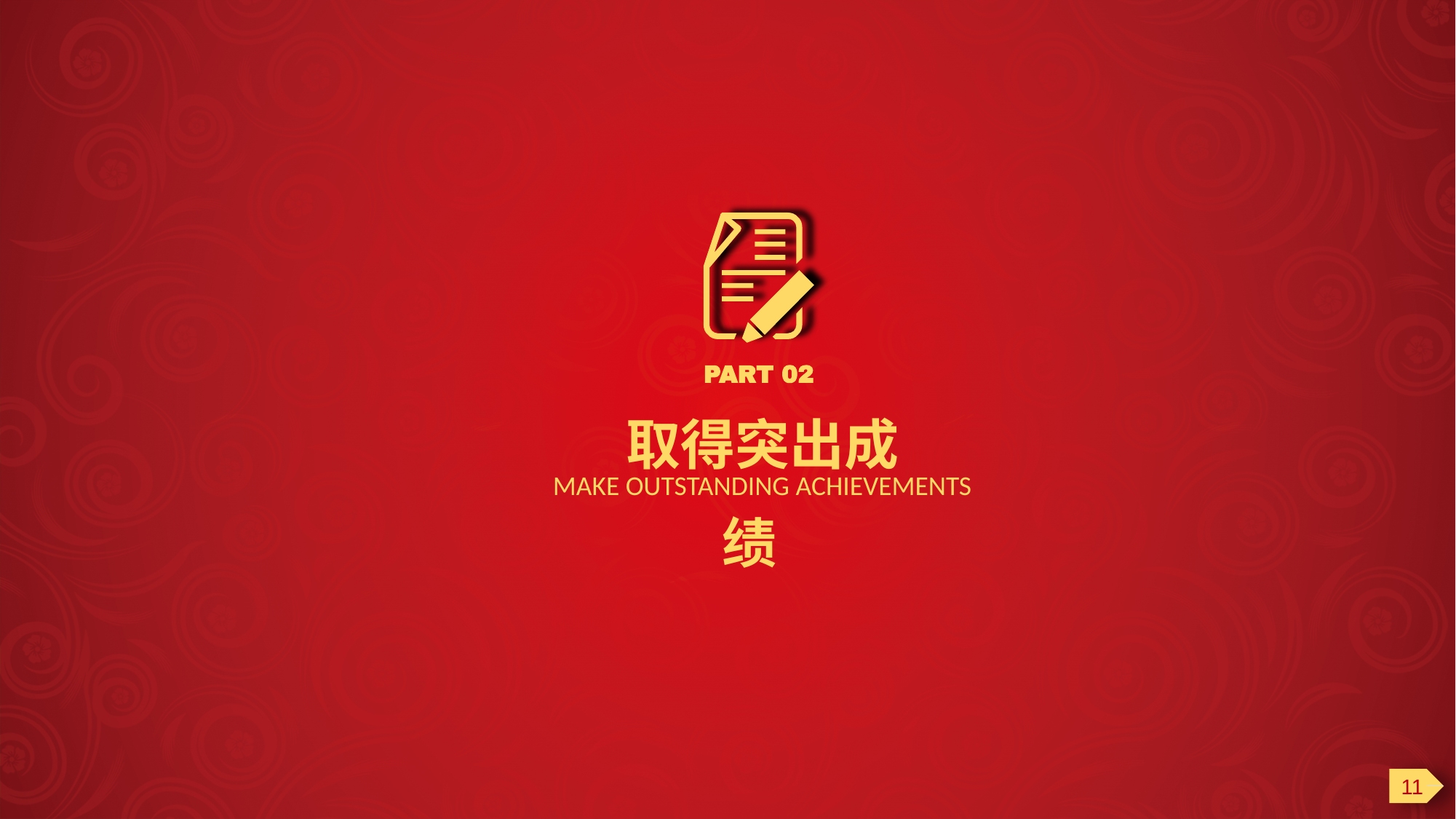

PART 02
 取得突出成绩
MAKE OUTSTANDING ACHIEVEMENTS
11